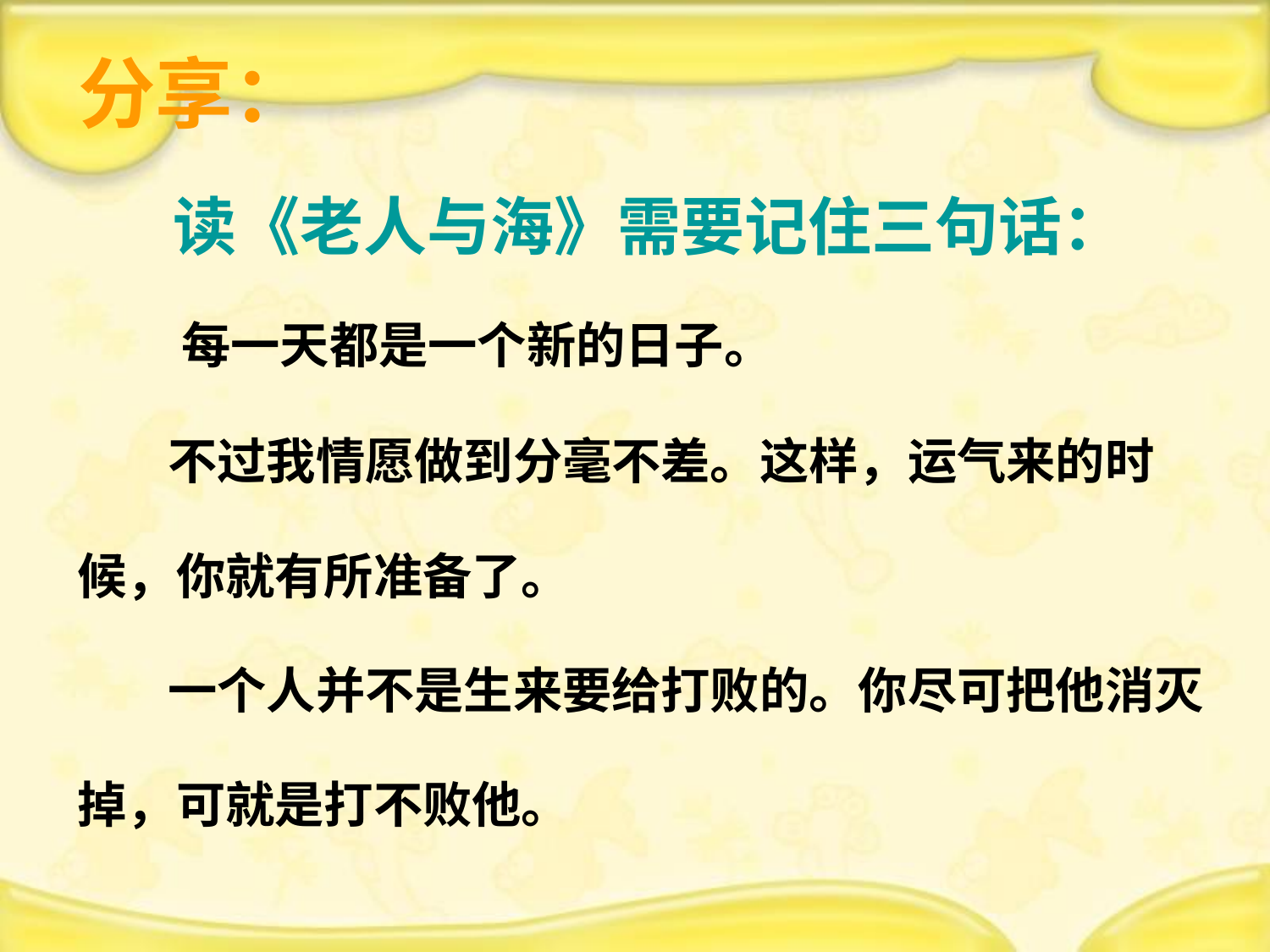

分享：
# 读《老人与海》需要记住三句话：
       每一天都是一个新的日子。

       不过我情愿做到分毫不差。这样，运气来的时

候，你就有所准备了。

       一个人并不是生来要给打败的。你尽可把他消灭

掉，可就是打不败他。